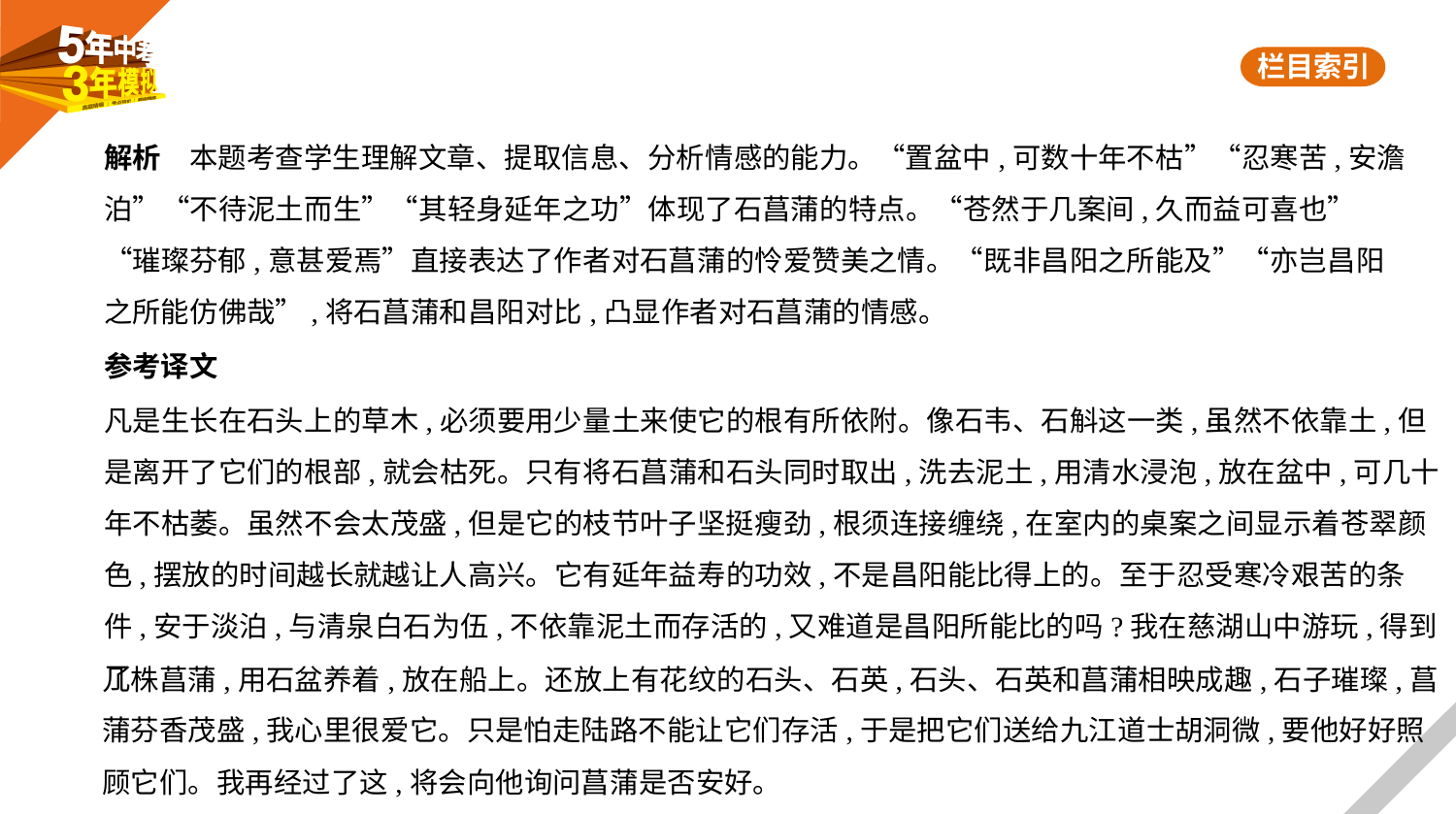

解析　本题考查学生理解文章、提取信息、分析情感的能力。“置盆中,可数十年不枯”“忍寒苦,安澹
泊”“不待泥土而生”“其轻身延年之功”体现了石菖蒲的特点。“苍然于几案间,久而益可喜也”
“璀璨芬郁,意甚爱焉”直接表达了作者对石菖蒲的怜爱赞美之情。“既非昌阳之所能及”“亦岂昌阳
之所能仿佛哉”,将石菖蒲和昌阳对比,凸显作者对石菖蒲的情感。
参考译文
凡是生长在石头上的草木,必须要用少量土来使它的根有所依附。像石韦、石斛这一类,虽然不依靠土,但
是离开了它们的根部,就会枯死。只有将石菖蒲和石头同时取出,洗去泥土,用清水浸泡,放在盆中,可几十
年不枯萎。虽然不会太茂盛,但是它的枝节叶子坚挺瘦劲,根须连接缠绕,在室内的桌案之间显示着苍翠颜
色,摆放的时间越长就越让人高兴。它有延年益寿的功效,不是昌阳能比得上的。至于忍受寒冷艰苦的条
件,安于淡泊,与清泉白石为伍,不依靠泥土而存活的,又难道是昌阳所能比的吗?我在慈湖山中游玩,得到了
几株菖蒲,用石盆养着,放在船上。还放上有花纹的石头、石英,石头、石英和菖蒲相映成趣,石子璀璨,菖
蒲芬香茂盛,我心里很爱它。只是怕走陆路不能让它们存活,于是把它们送给九江道士胡洞微,要他好好照
顾它们。我再经过了这,将会向他询问菖蒲是否安好。